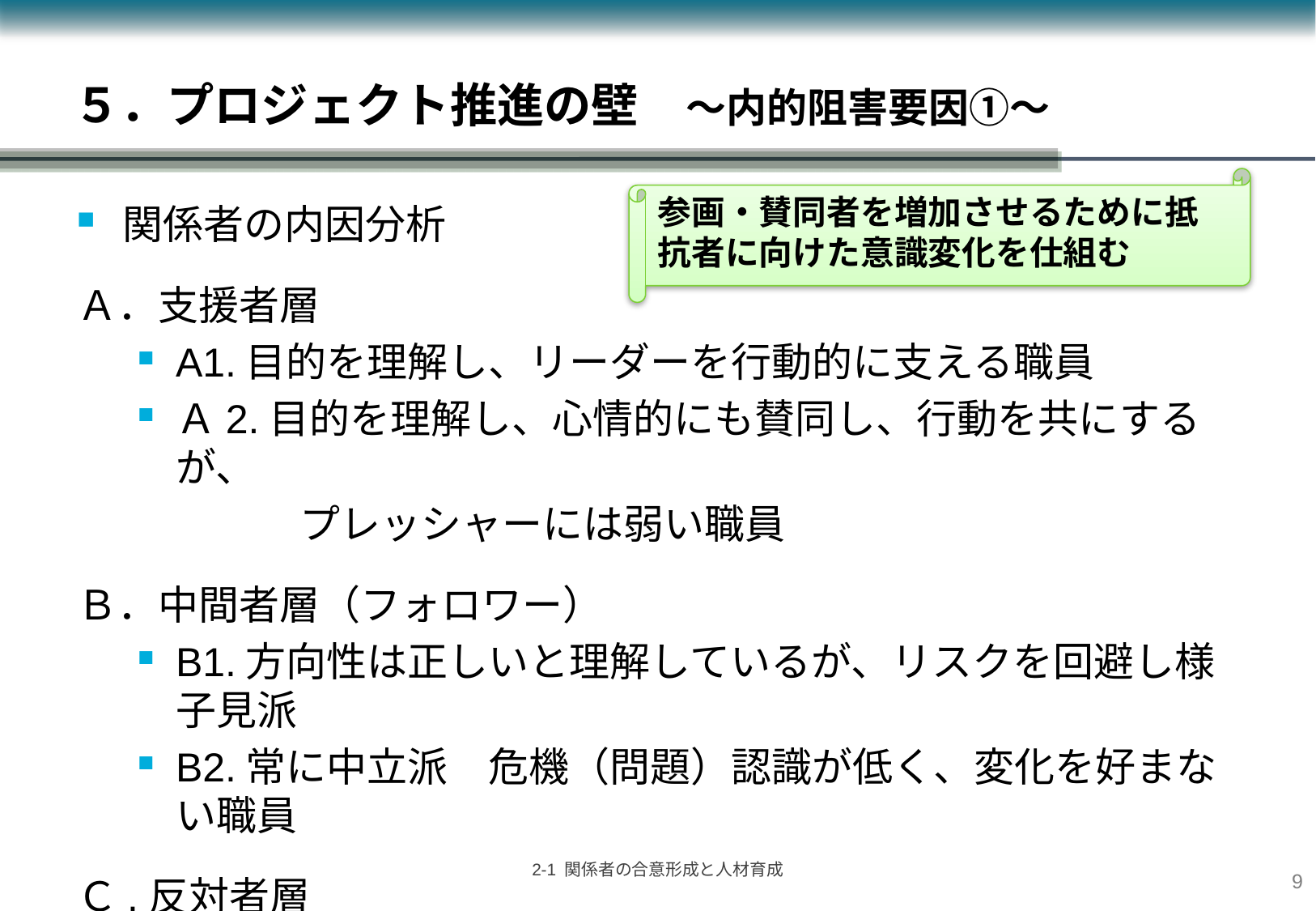

# ５．プロジェクト推進の壁　～内的阻害要因①～
関係者の内因分析
Ａ．支援者層
A1.目的を理解し、リーダーを行動的に支える職員
Ａ2.目的を理解し、心情的にも賛同し、行動を共にするが、
　　　　プレッシャーには弱い職員
Ｂ．中間者層（フォロワー）
B1.方向性は正しいと理解しているが、リスクを回避し様子見派
B2.常に中立派　危機（問題）認識が低く、変化を好まない職員
Ｃ.反対者層
心中はやりたくない・反対、でも反撃はしないで距離を置く職員

参画・賛同者を増加させるために抵抗者に向けた意識変化を仕組む
9
2-1 関係者の合意形成と人材育成